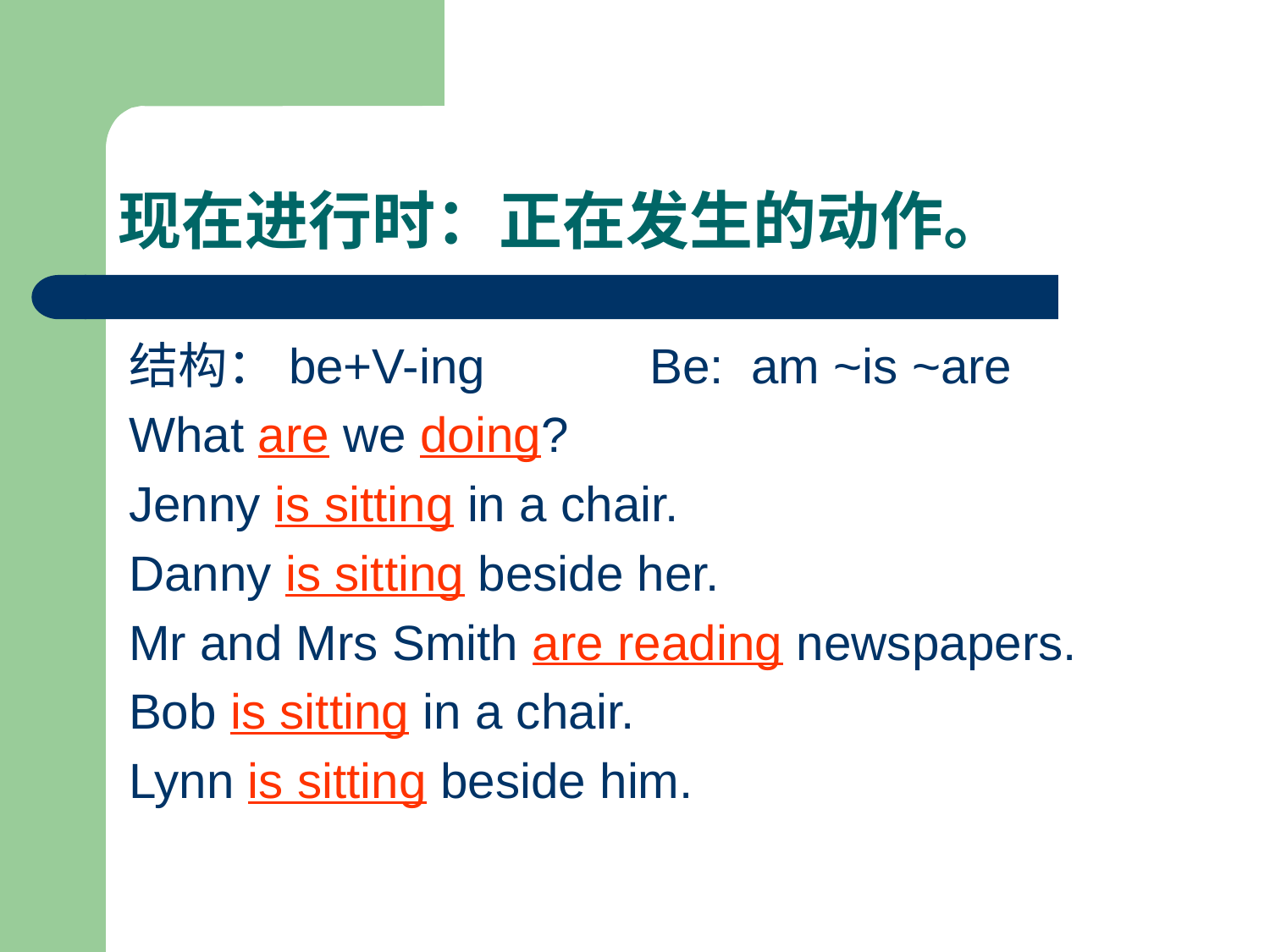

# 现在进行时：正在发生的动作。
结构：be+V-ing            Be:  am ~is ~are
What are we doing?
Jenny is sitting in a chair.
Danny is sitting beside her.
Mr and Mrs Smith are reading newspapers.
Bob is sitting in a chair.
Lynn is sitting beside him.